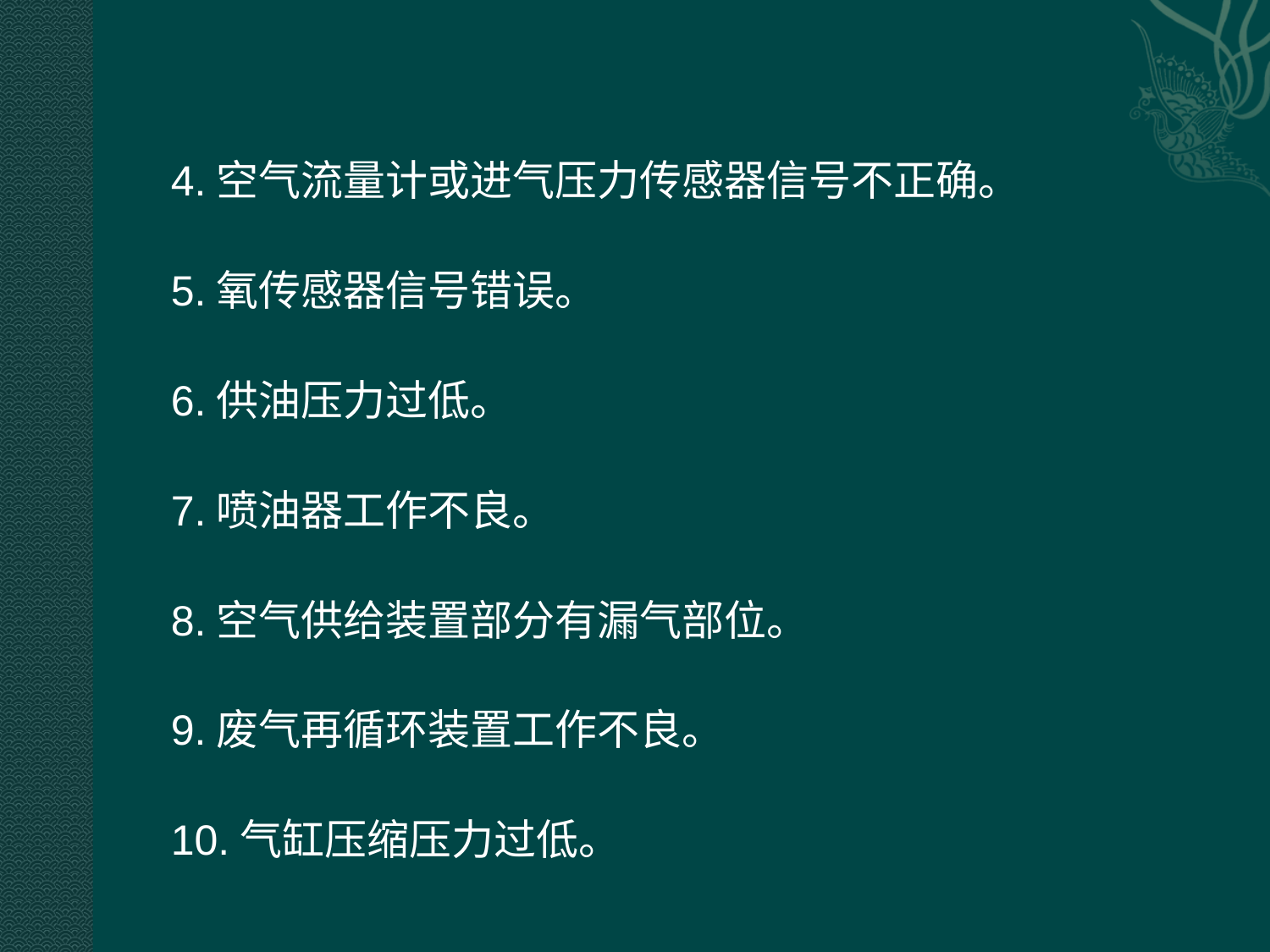

4.空气流量计或进气压力传感器信号不正确。
5.氧传感器信号错误。
6.供油压力过低。
7.喷油器工作不良。
8.空气供给装置部分有漏气部位。
9.废气再循环装置工作不良。
10.气缸压缩压力过低。